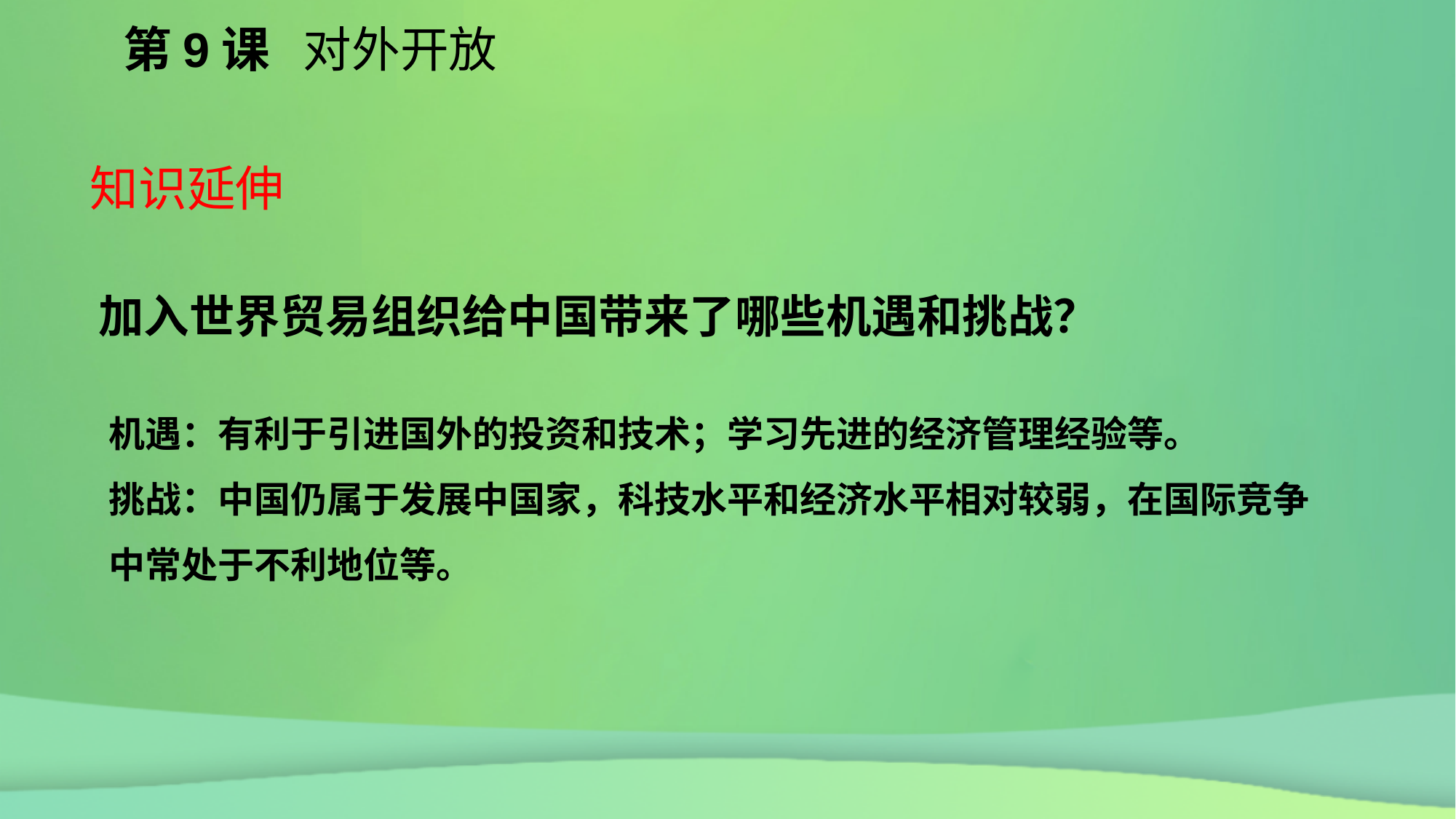

第9课   对外开放
知识延伸
加入世界贸易组织给中国带来了哪些机遇和挑战？
机遇：有利于引进国外的投资和技术；学习先进的经济管理经验等。
挑战：中国仍属于发展中国家，科技水平和经济水平相对较弱，在国际竞争中常处于不利地位等。